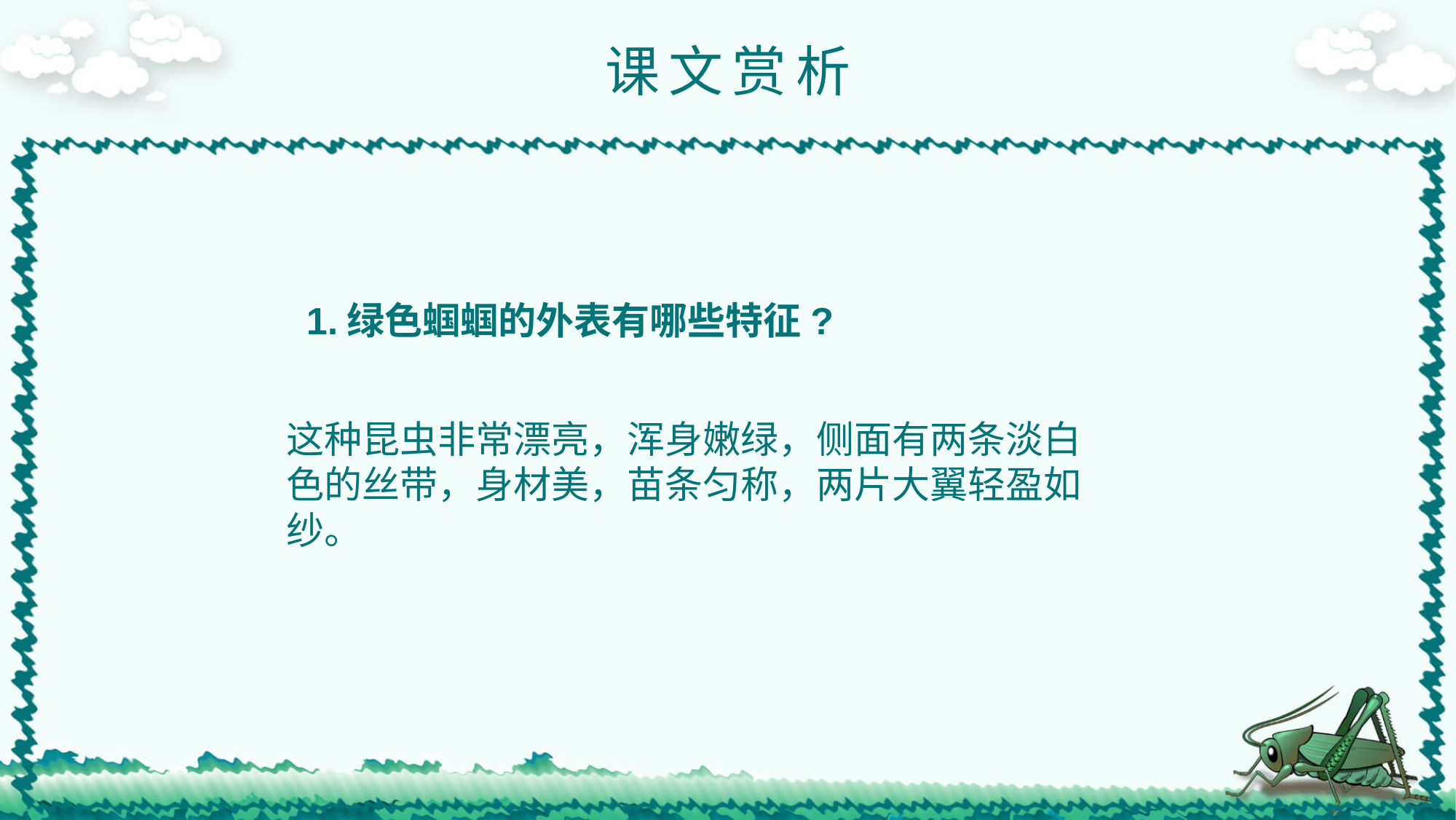

课文赏析
1.绿色蝈蝈的外表有哪些特征?

这种昆虫非常漂亮，浑身嫩绿，侧面有两条淡白色的丝带，身材美，苗条匀称，两片大翼轻盈如纱。